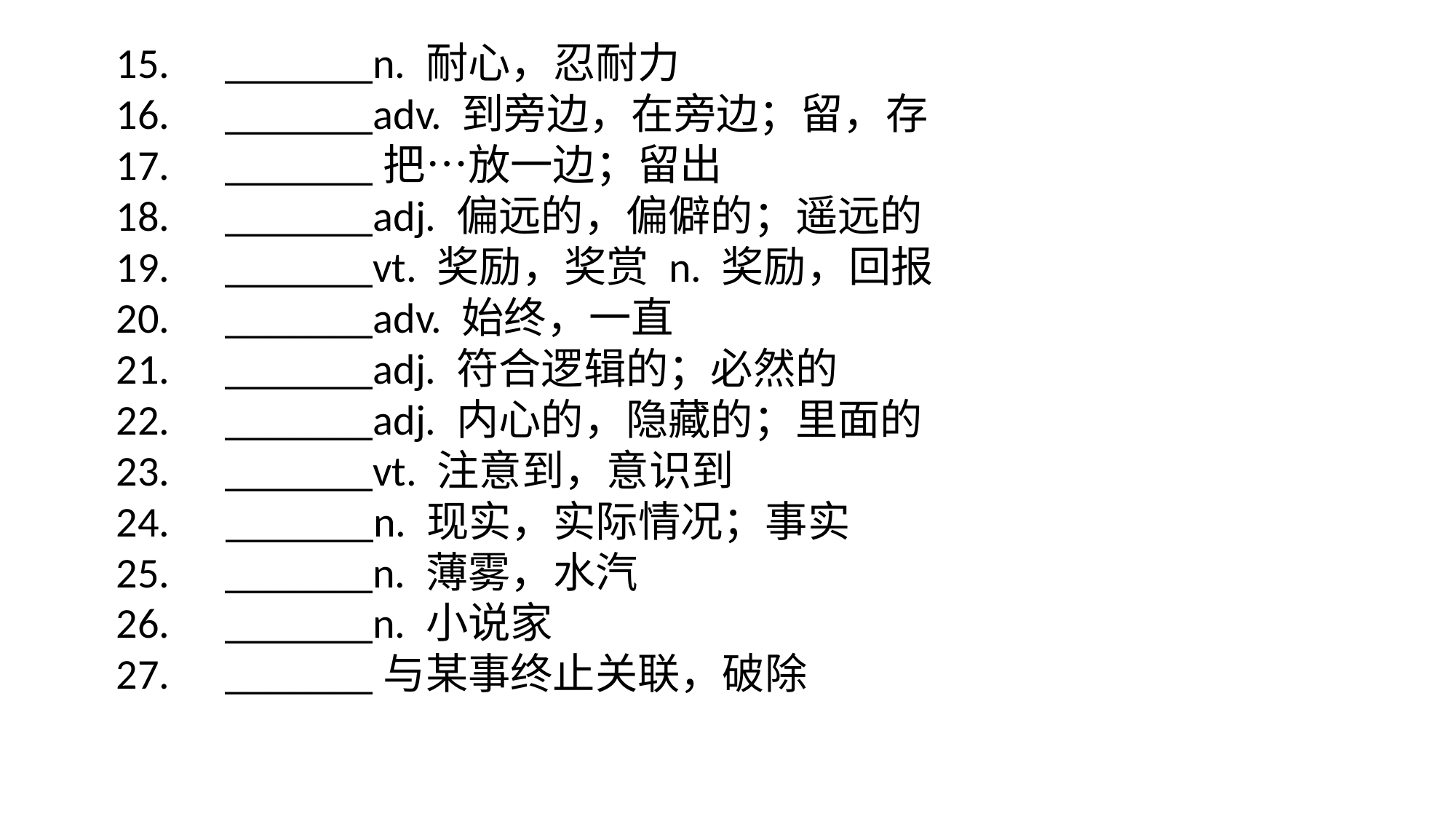

15. 	_______n. 耐心，忍耐力
16. 	_______adv. 到旁边，在旁边；留，存
17. 	_______把…放一边；留出
18. 	_______adj. 偏远的，偏僻的；遥远的
19. 	_______vt. 奖励，奖赏 n. 奖励，回报
20. 	_______adv. 始终，一直
21. 	_______adj. 符合逻辑的；必然的
22. 	_______adj. 内心的，隐藏的；里面的
23. 	_______vt. 注意到，意识到
     _______n. 现实，实际情况；事实
25. 	_______n. 薄雾，水汽
26. 	_______n. 小说家
27. 	_______与某事终止关联，破除